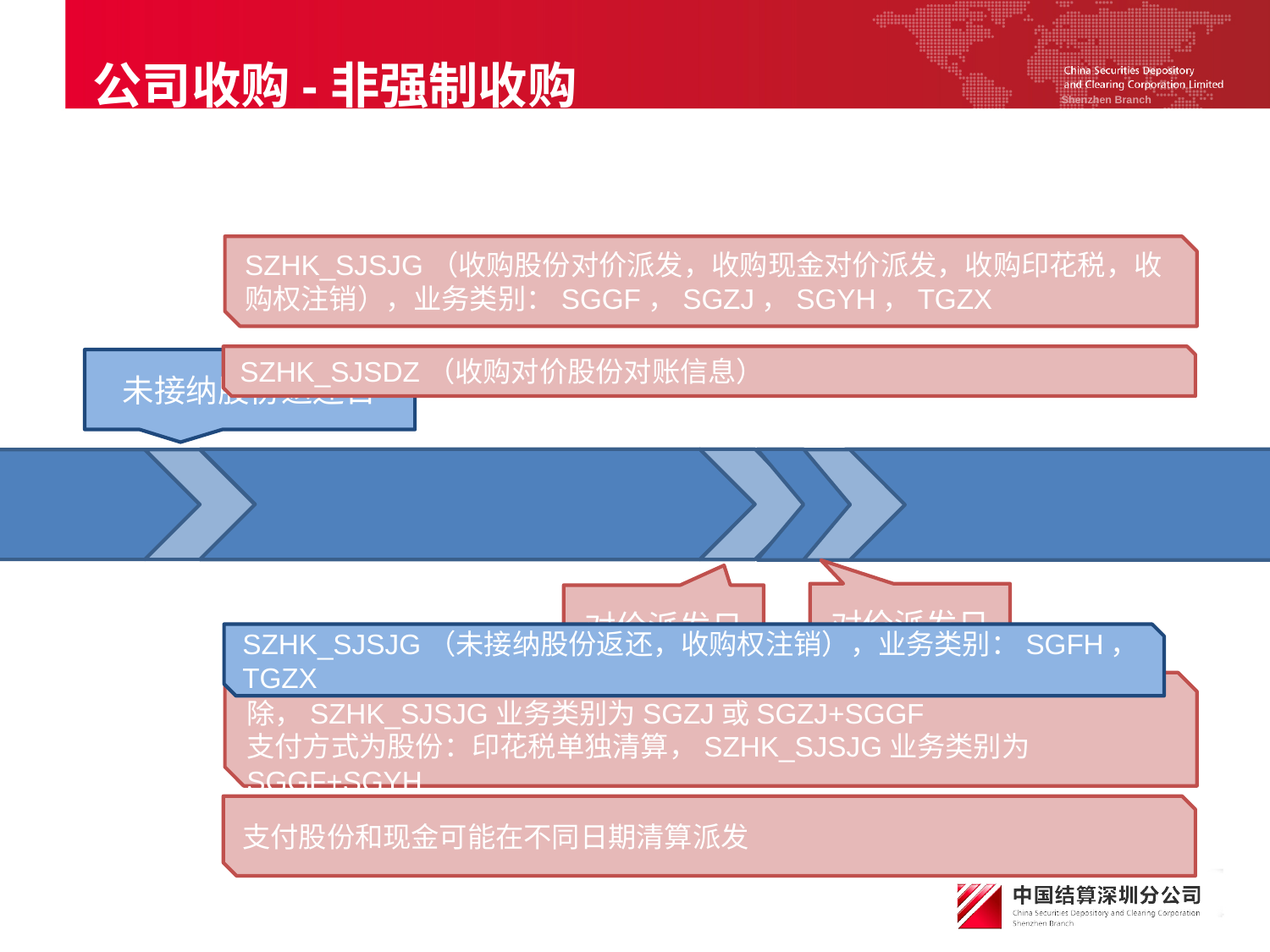

公司收购-非强制收购
SZHK_SJSJG（收购股份对价派发，收购现金对价派发，收购印花税，收购权注销），业务类别：SGGF，SGZJ，SGYH，TGZX
SZHK_SJSDZ（收购对价股份对账信息）
未接纳股份返还日

对价派发日
对价派发日
SZHK_SJSJG（未接纳股份返还，收购权注销），业务类别：SGFH，TGZX
支付方式为现金或现金+股份：印花税在支付的现金中扣除，SZHK_SJSJG业务类别为SGZJ或SGZJ+SGGF
支付方式为股份：印花税单独清算，SZHK_SJSJG业务类别为SGGF+SGYH
支付股份和现金可能在不同日期清算派发